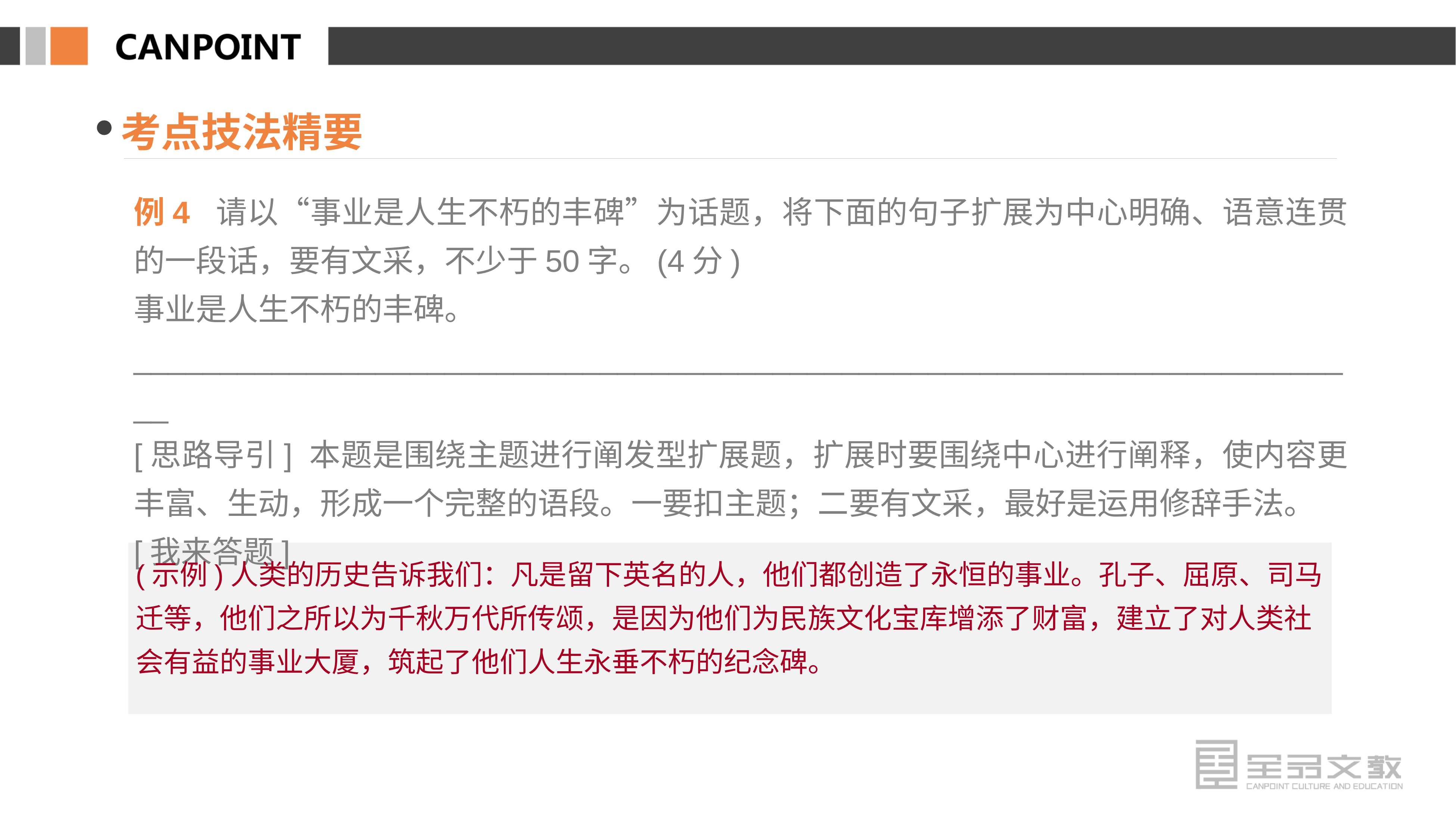

考点技法精要

例4  请以“事业是人生不朽的丰碑”为话题，将下面的句子扩展为中心明确、语意连贯的一段话，要有文采，不少于50字。(4分)
事业是人生不朽的丰碑。
________________________________________________________________________
[思路导引] 本题是围绕主题进行阐发型扩展题，扩展时要围绕中心进行阐释，使内容更丰富、生动，形成一个完整的语段。一要扣主题；二要有文采，最好是运用修辞手法。
[我来答题]

(示例)人类的历史告诉我们：凡是留下英名的人，他们都创造了永恒的事业。孔子、屈原、司马迁等，他们之所以为千秋万代所传颂，是因为他们为民族文化宝库增添了财富，建立了对人类社会有益的事业大厦，筑起了他们人生永垂不朽的纪念碑。